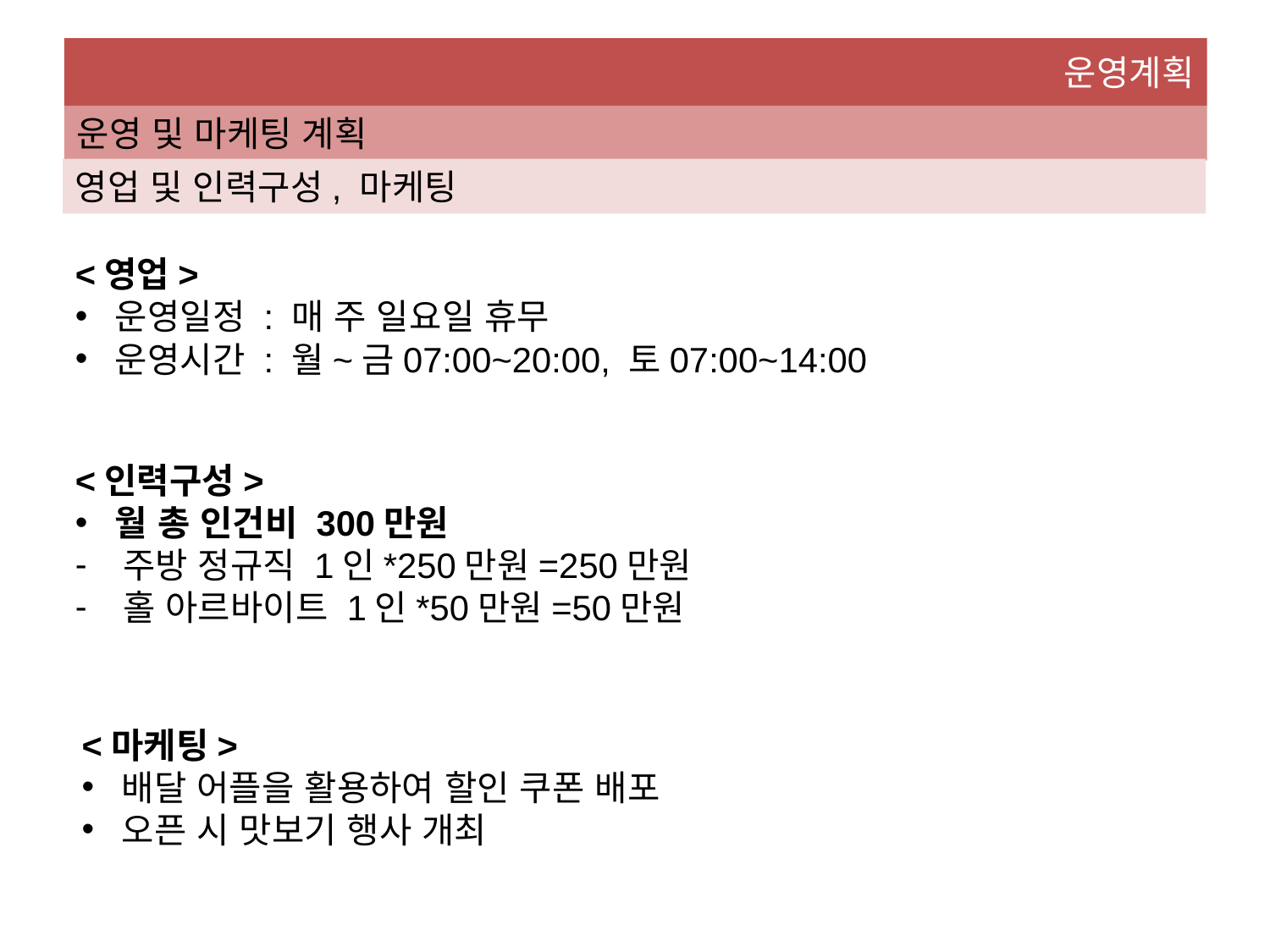

운영계획
운영 및 마케팅 계획
영업 및 인력구성, 마케팅
<영업>
운영일정 : 매 주 일요일 휴무
운영시간 : 월~금07:00~20:00, 토07:00~14:00
<인력구성>
월 총 인건비 300만원
주방 정규직 1인*250만원=250만원
홀 아르바이트 1인*50만원=50만원
<마케팅>
배달 어플을 활용하여 할인 쿠폰 배포
오픈 시 맛보기 행사 개최